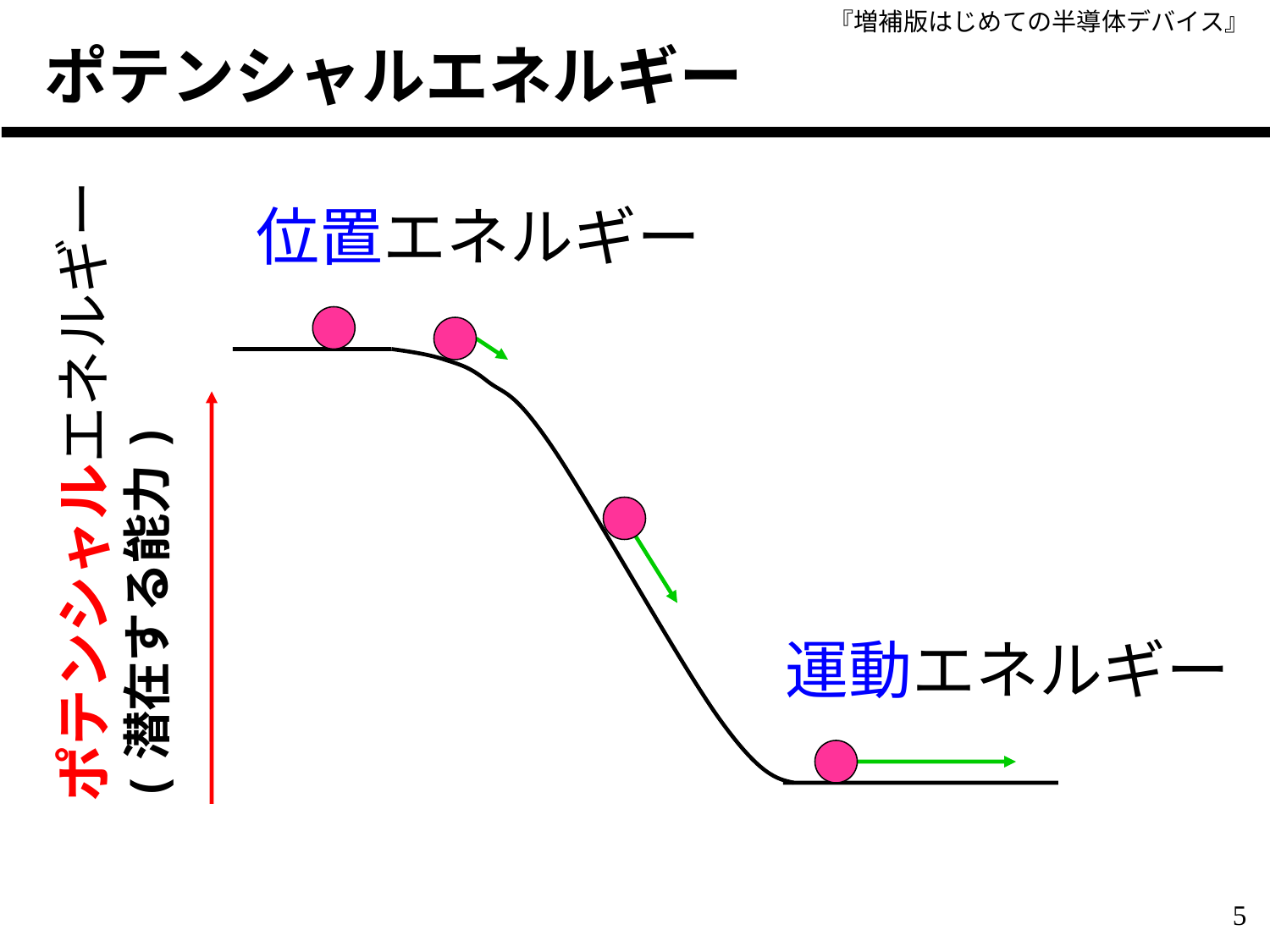

# ポテンシャルエネルギー
位置エネルギー

ポテンシャルエネルギー
(潜在する能力)

運動エネルギー

5